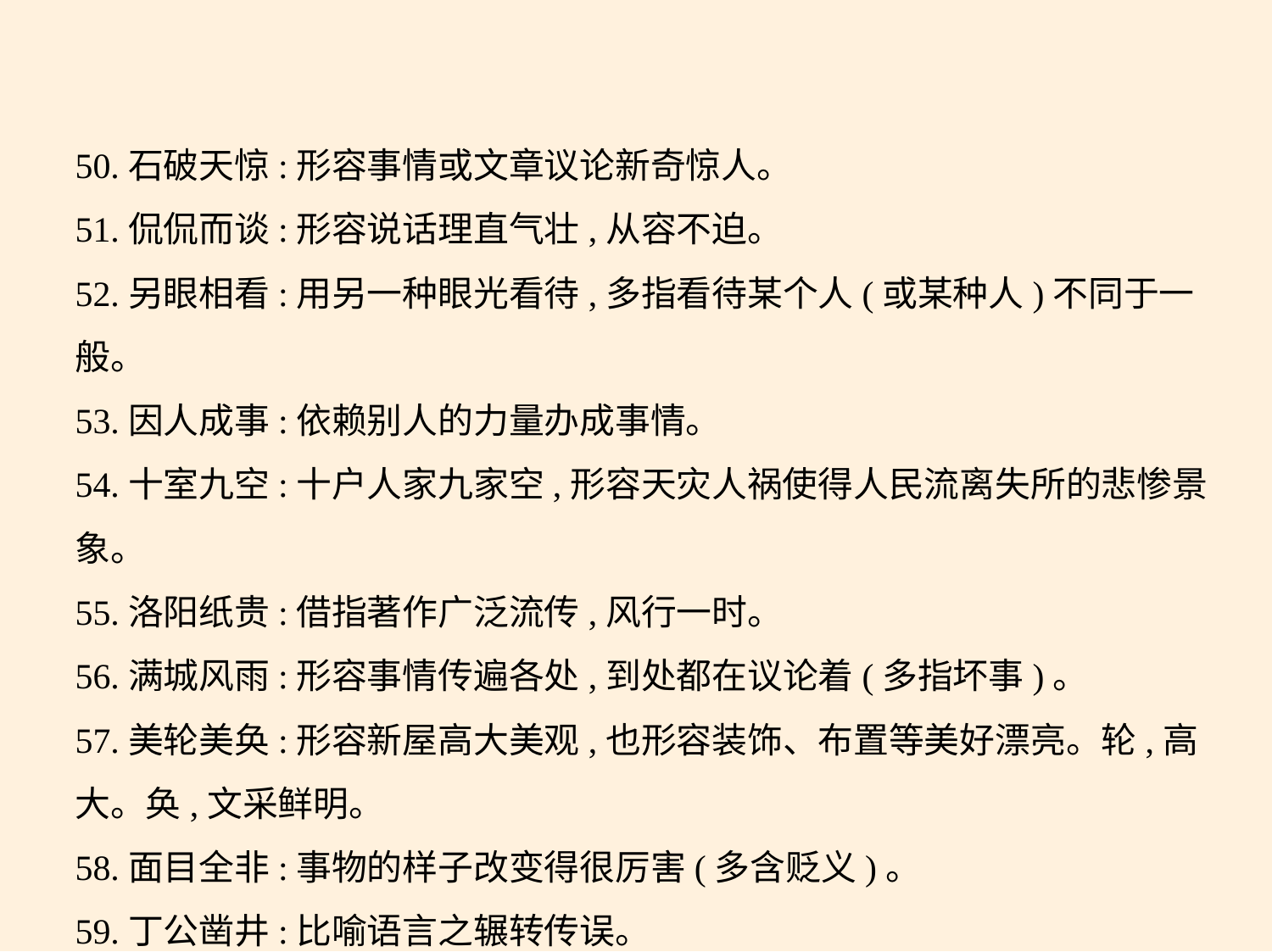

50.石破天惊:形容事情或文章议论新奇惊人。
51.侃侃而谈:形容说话理直气壮,从容不迫。
52.另眼相看:用另一种眼光看待,多指看待某个人(或某种人)不同于一般。
53.因人成事:依赖别人的力量办成事情。
54.十室九空:十户人家九家空,形容天灾人祸使得人民流离失所的悲惨景
象。
55.洛阳纸贵:借指著作广泛流传,风行一时。
56.满城风雨:形容事情传遍各处,到处都在议论着(多指坏事)。
57.美轮美奂:形容新屋高大美观,也形容装饰、布置等美好漂亮。轮,高
大。奂,文采鲜明。
58.面目全非:事物的样子改变得很厉害(多含贬义)。
59.丁公凿井:比喻语言之辗转传误。